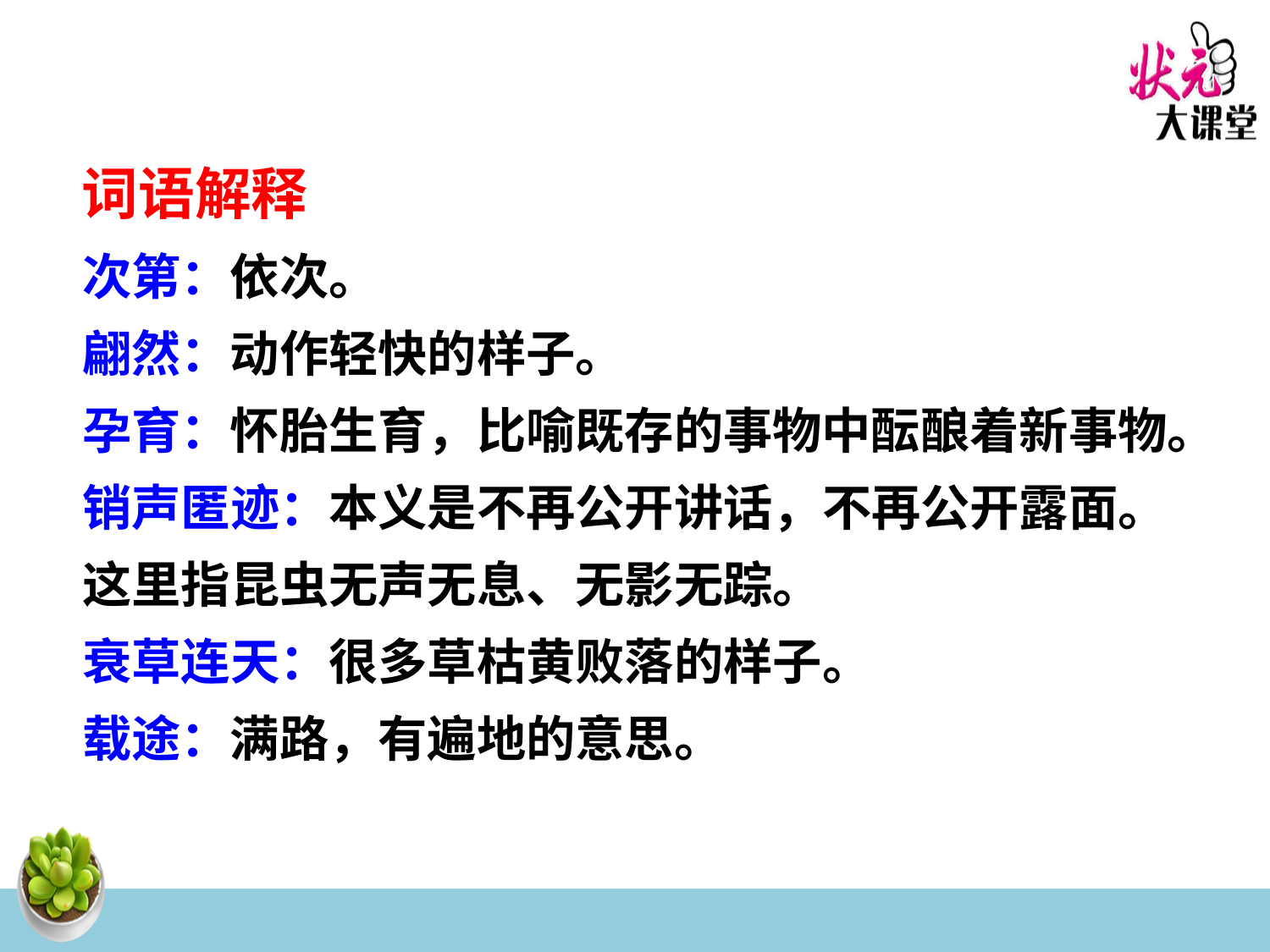

词语解释
次第：依次。
翩然：动作轻快的样子。
孕育：怀胎生育，比喻既存的事物中酝酿着新事物。
销声匿迹：本义是不再公开讲话，不再公开露面。这里指昆虫无声无息、无影无踪。
衰草连天：很多草枯黄败落的样子。
载途：满路，有遍地的意思。